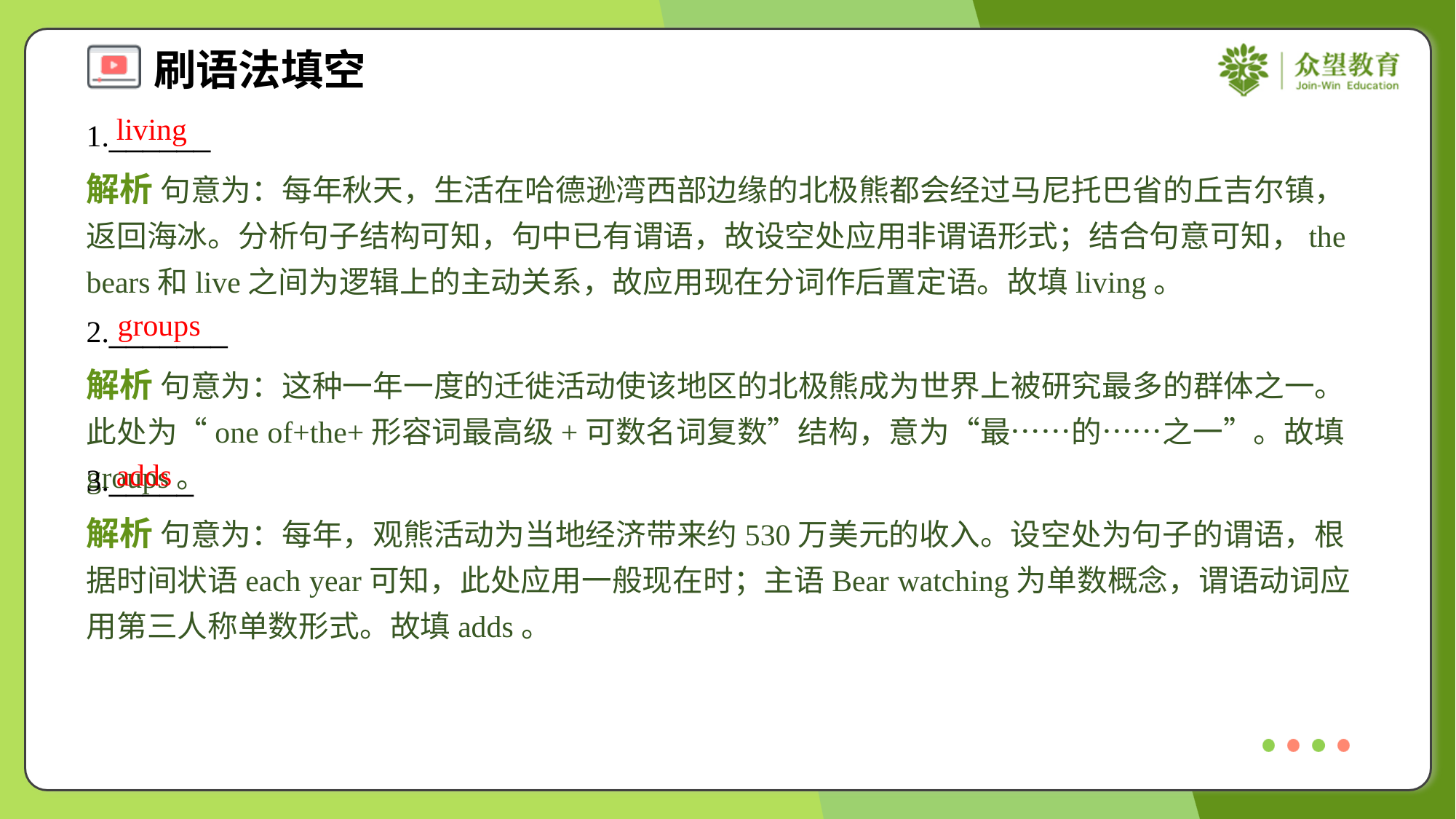

living
1.______
解析 句意为：每年秋天，生活在哈德逊湾西部边缘的北极熊都会经过马尼托巴省的丘吉尔镇，返回海冰。分析句子结构可知，句中已有谓语，故设空处应用非谓语形式；结合句意可知，the bears和live之间为逻辑上的主动关系，故应用现在分词作后置定语。故填living。
groups
2._______
解析 句意为：这种一年一度的迁徙活动使该地区的北极熊成为世界上被研究最多的群体之一。此处为“one of+the+形容词最高级+可数名词复数”结构，意为“最……的……之一”。故填groups。
adds
3._____
解析 句意为：每年，观熊活动为当地经济带来约530万美元的收入。设空处为句子的谓语，根据时间状语each year可知，此处应用一般现在时；主语Bear watching为单数概念，谓语动词应用第三人称单数形式。故填adds。